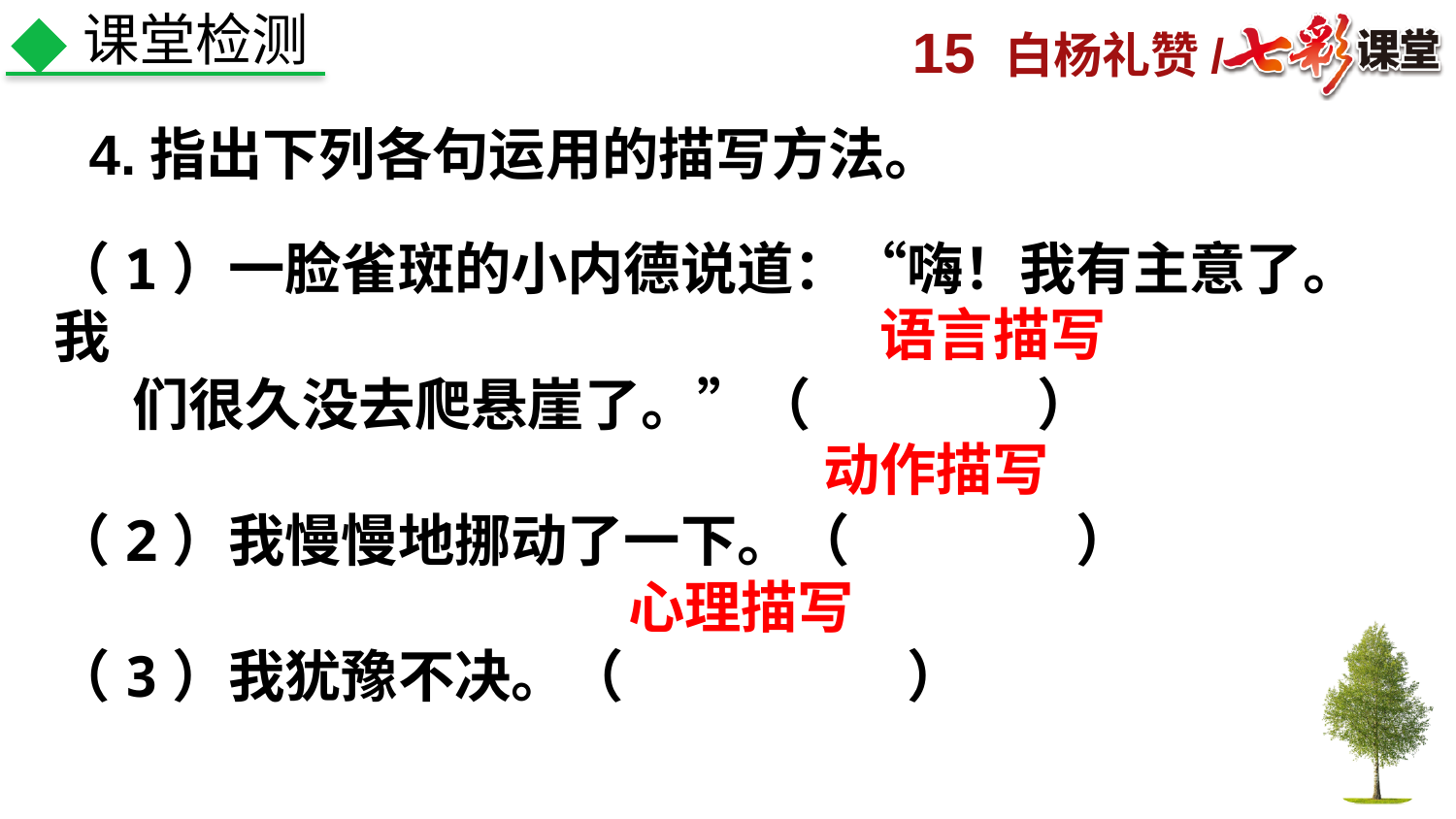

课堂检测

4.指出下列各句运用的描写方法。
（1）一脸雀斑的小内德说道：“嗨！我有主意了。我
     们很久没去爬悬崖了。”（　　　　）

（2）我慢慢地挪动了一下。（　　　　）

（3）我犹豫不决。（　　　　　）
语言描写
动作描写
心理描写